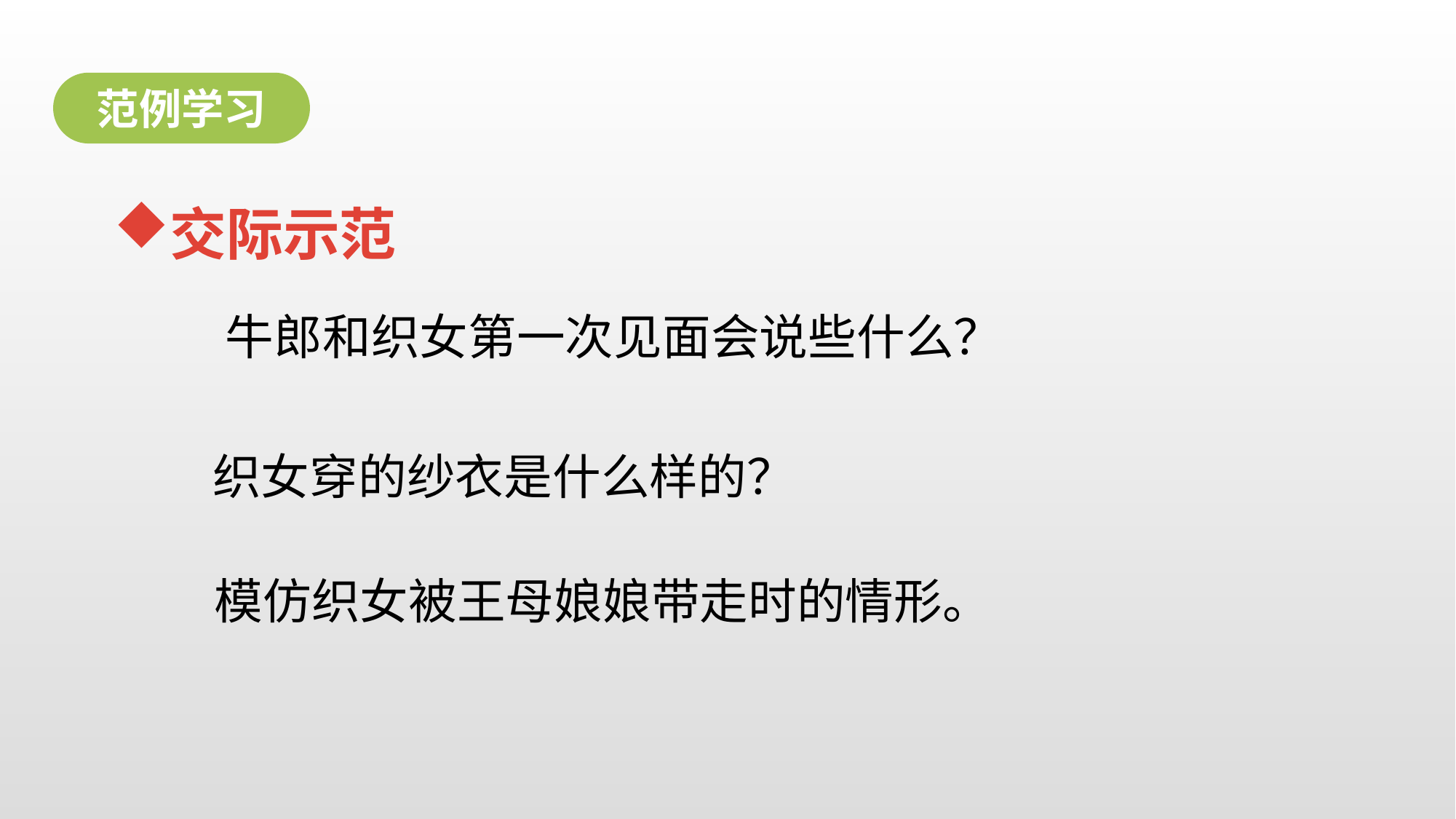

范例学习
交际示范
牛郎和织女第一次见面会说些什么？
织女穿的纱衣是什么样的？
模仿织女被王母娘娘带走时的情形。